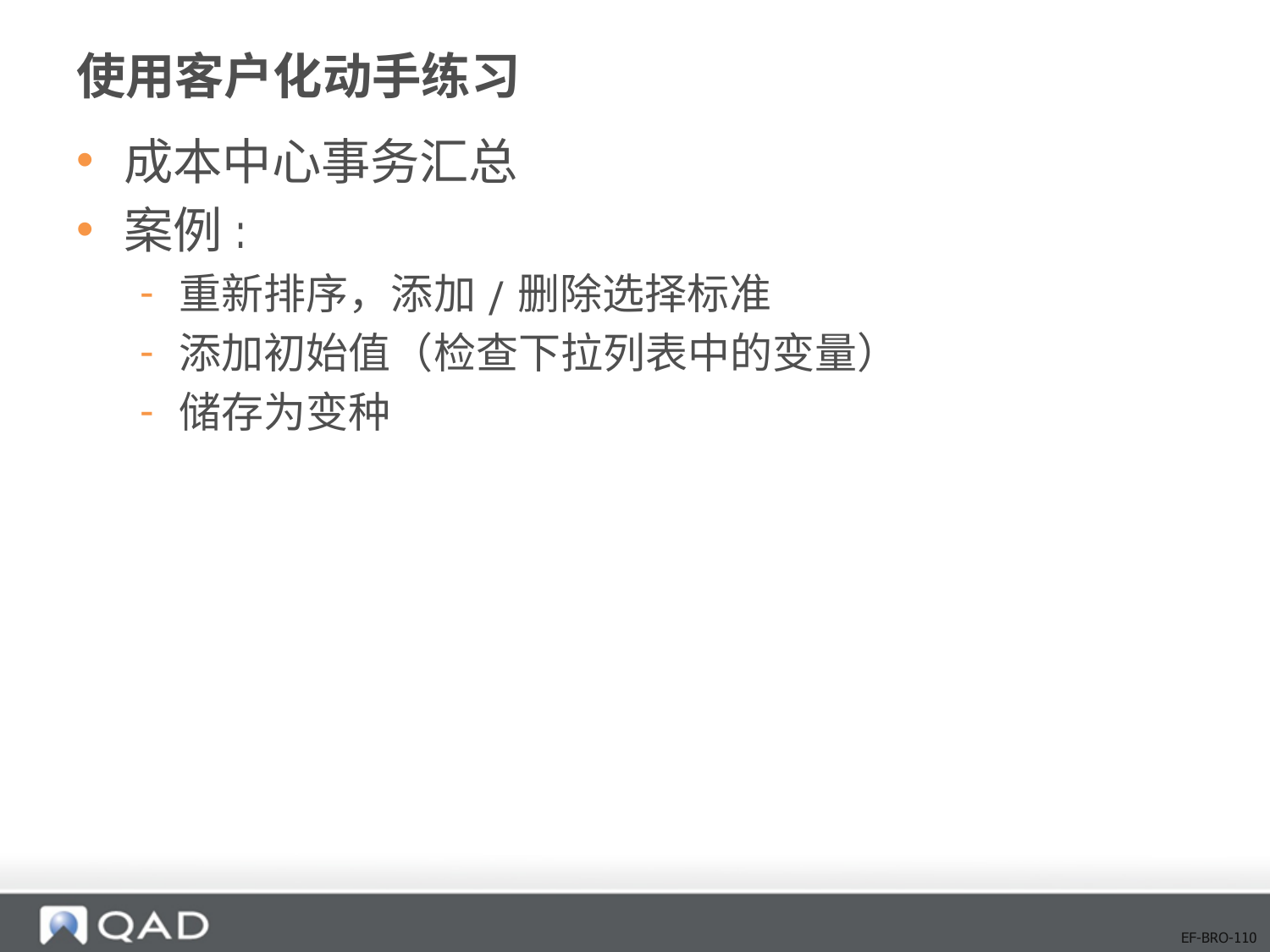

# 使用客户化动手练习
成本中心事务汇总
案例:
重新排序，添加/删除选择标准
添加初始值（检查下拉列表中的变量）
储存为变种
EF-BRO-110